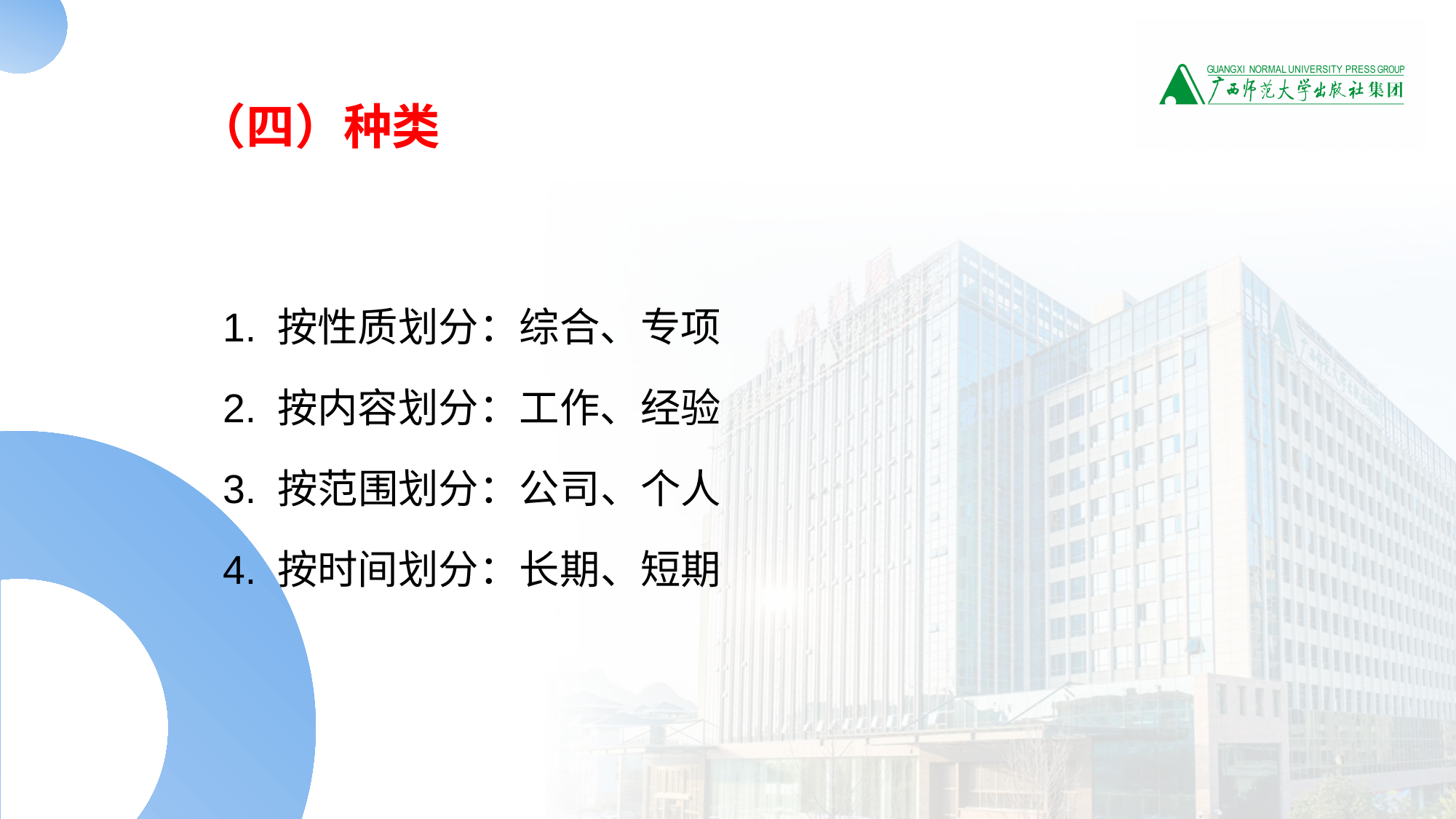

（四）种类
1. 按性质划分：综合、专项
2. 按内容划分：工作、经验
3. 按范围划分：公司、个人
4. 按时间划分：长期、短期